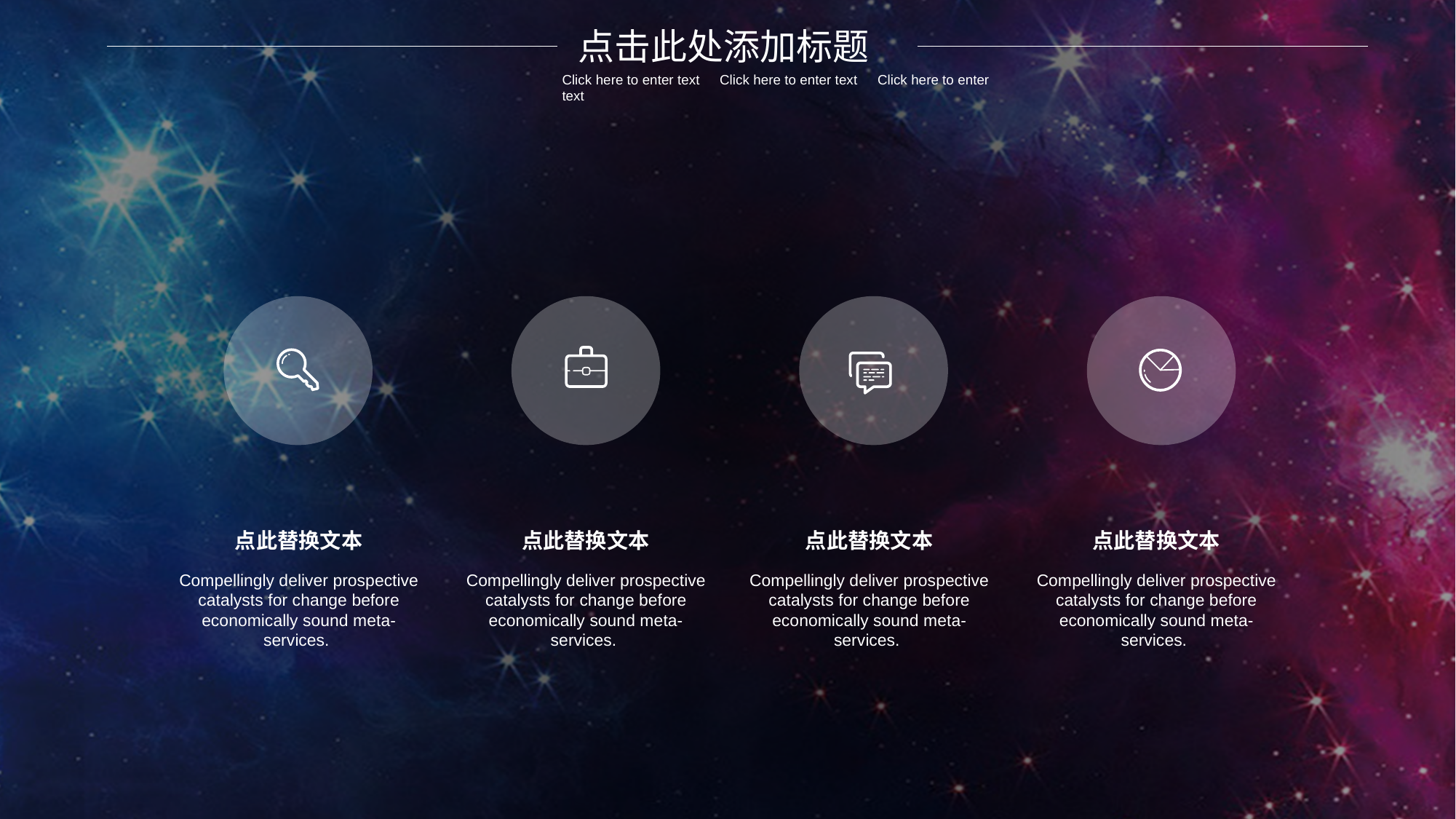

点击此处添加标题
Click here to enter text　Click here to enter text　Click here to enter text

点此替换文本
Compellingly deliver prospective catalysts for change before economically sound meta-services.
点此替换文本
Compellingly deliver prospective catalysts for change before economically sound meta-services.
点此替换文本
Compellingly deliver prospective catalysts for change before economically sound meta-services.
点此替换文本
Compellingly deliver prospective catalysts for change before economically sound meta-services.